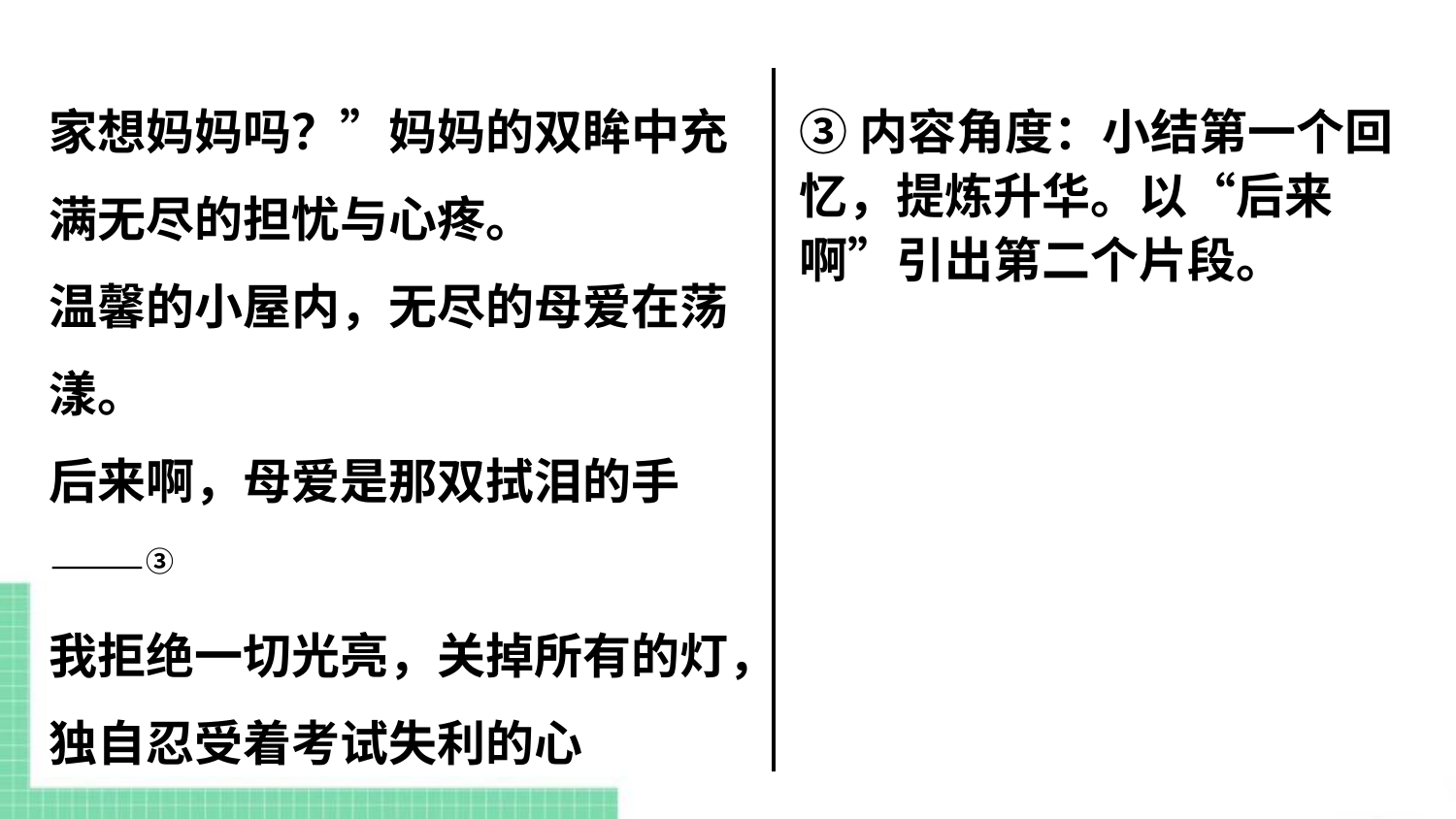

家想妈妈吗？”妈妈的双眸中充满无尽的担忧与心疼。
温馨的小屋内，无尽的母爱在荡漾。
后来啊，母爱是那双拭泪的手——③
我拒绝一切光亮，关掉所有的灯，独自忍受着考试失利的心
③内容角度：小结第一个回忆，提炼升华。以“后来啊”引出第二个片段。